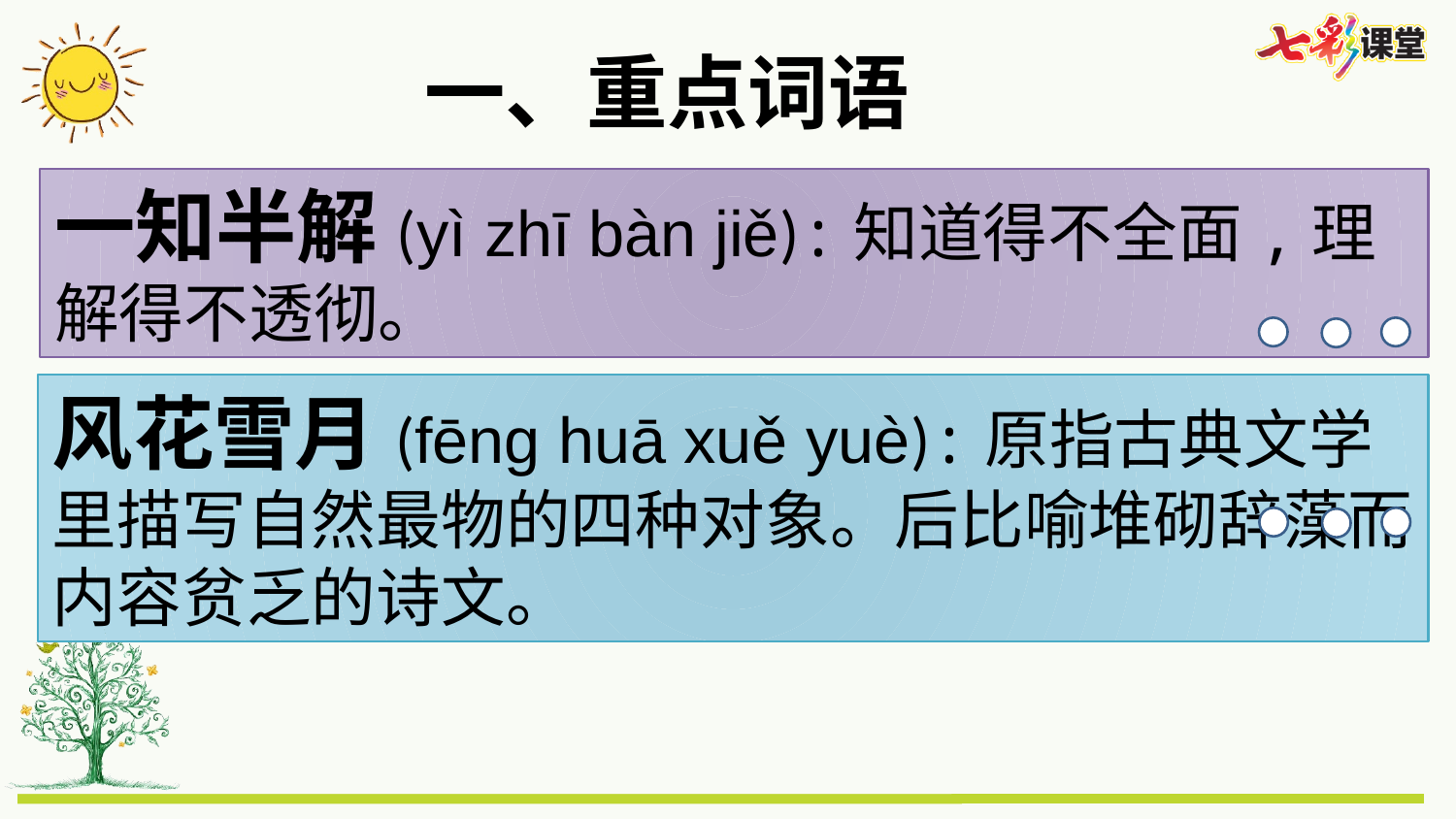

一、重点词语
一知半解(yì zhī bàn jiě):知道得不全面,理解得不透彻。

风花雪月(fēng huā xuě yuè):原指古典文学里描写自然最物的四种对象。后比喻堆砌辞藻而内容贫乏的诗文。